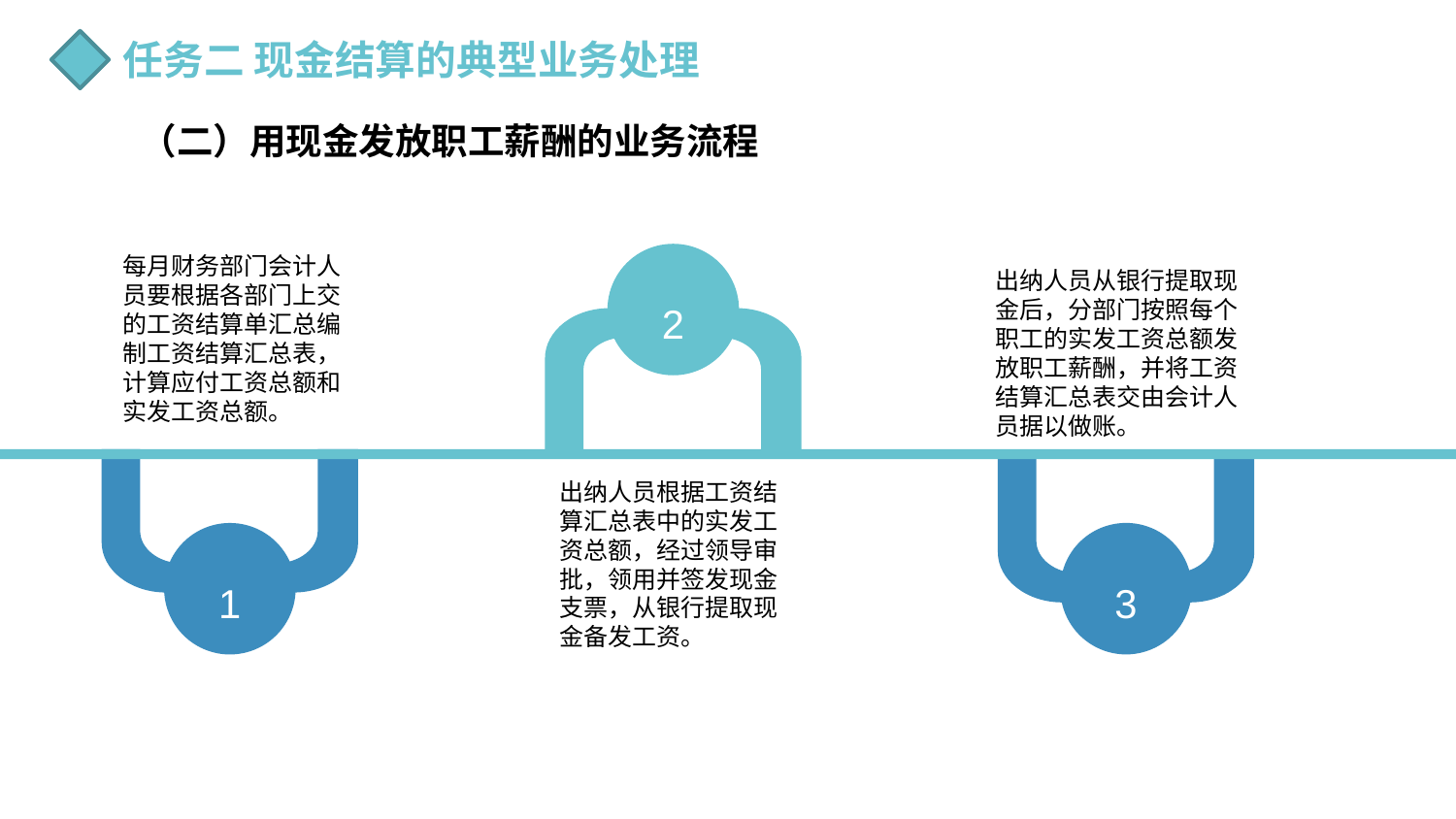

任务二 现金结算的典型业务处理

（二）用现金发放职工薪酬的业务流程

每月财务部门会计人员要根据各部门上交的工资结算单汇总编制工资结算汇总表，计算应付工资总额和实发工资总额。
出纳人员从银行提取现金后，分部门按照每个职工的实发工资总额发放职工薪酬，并将工资结算汇总表交由会计人员据以做账。
2

出纳人员根据工资结算汇总表中的实发工资总额，经过领导审批，领用并签发现金支票，从银行提取现金备发工资。

1
3